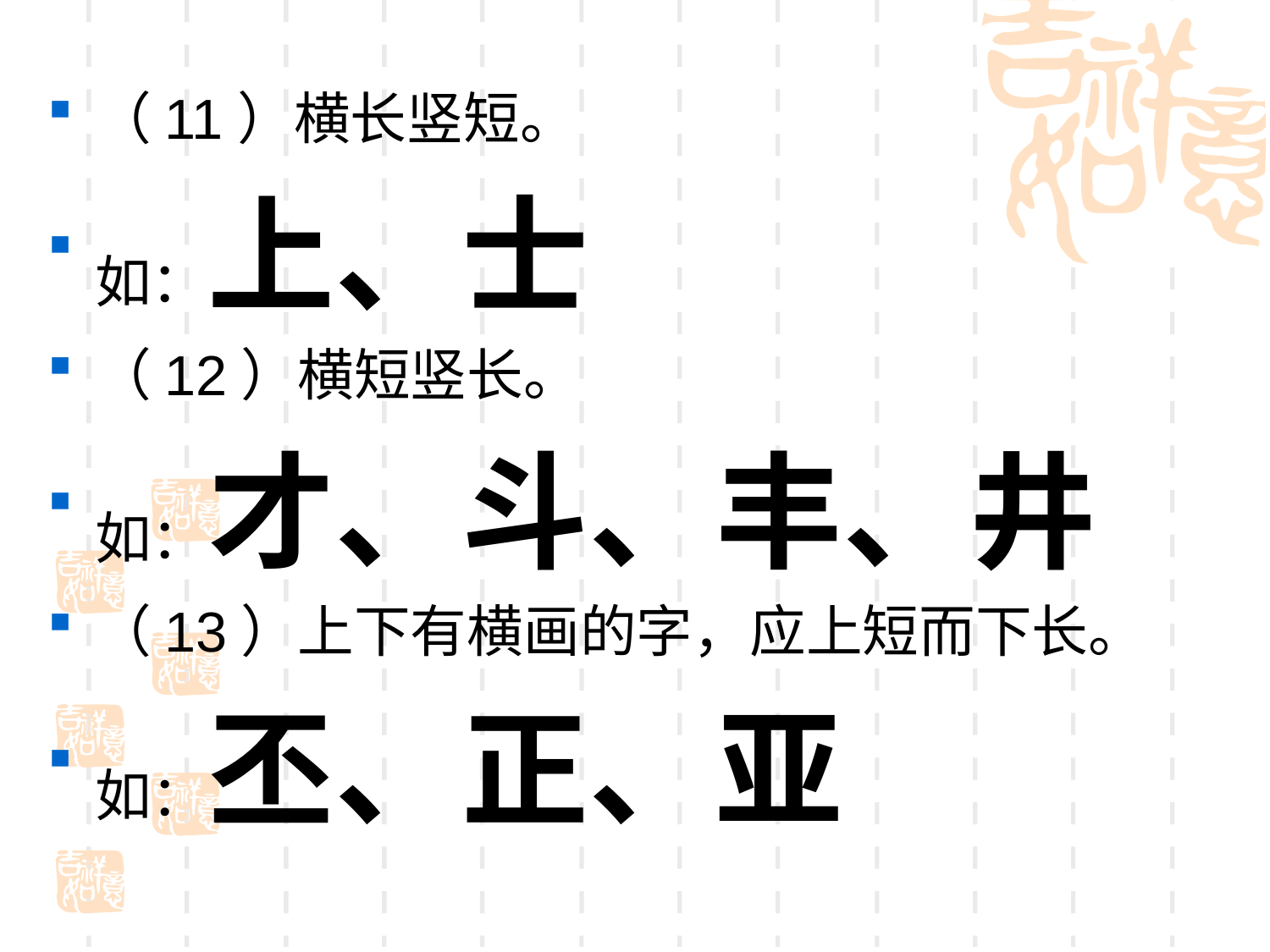

（11）横长竖短。
如：上、士
（12）横短竖长。
如：才、斗、丰、井
（13）上下有横画的字，应上短而下长。
如：丕、正、亚